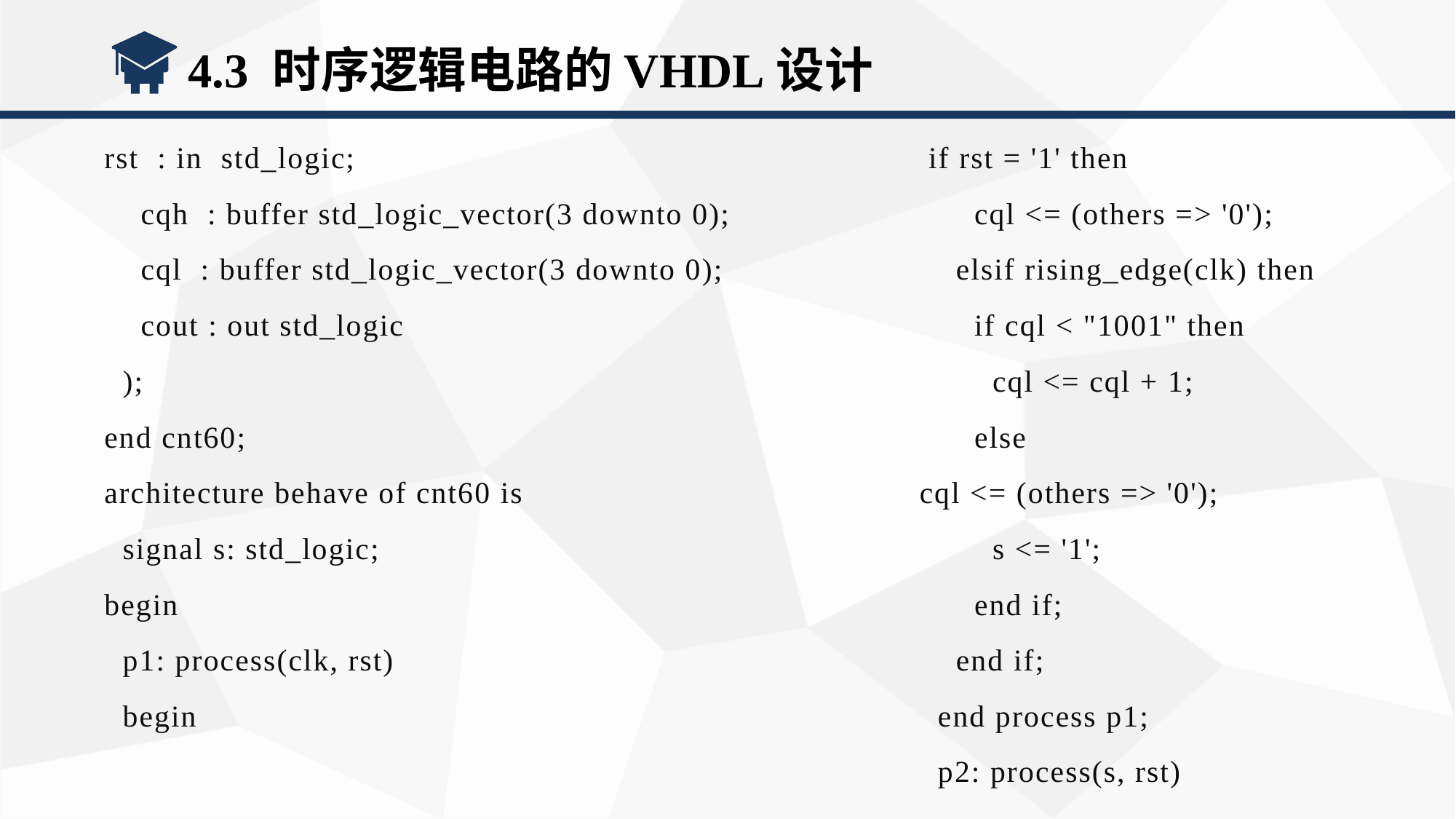

4.3 时序逻辑电路的VHDL设计

rst  : in  std_logic;
    cqh  : buffer std_logic_vector(3 downto 0);
    cql  : buffer std_logic_vector(3 downto 0);
    cout : out std_logic
  );
end cnt60;
architecture behave of cnt60 is
  signal s: std_logic;
begin
  p1: process(clk, rst)
  begin

 if rst = '1' then
      cql <= (others => '0');
    elsif rising_edge(clk) then
      if cql < "1001" then
        cql <= cql + 1;
      else
cql <= (others => '0');
        s <= '1';
      end if;
    end if;
  end process p1;
  p2: process(s, rst)